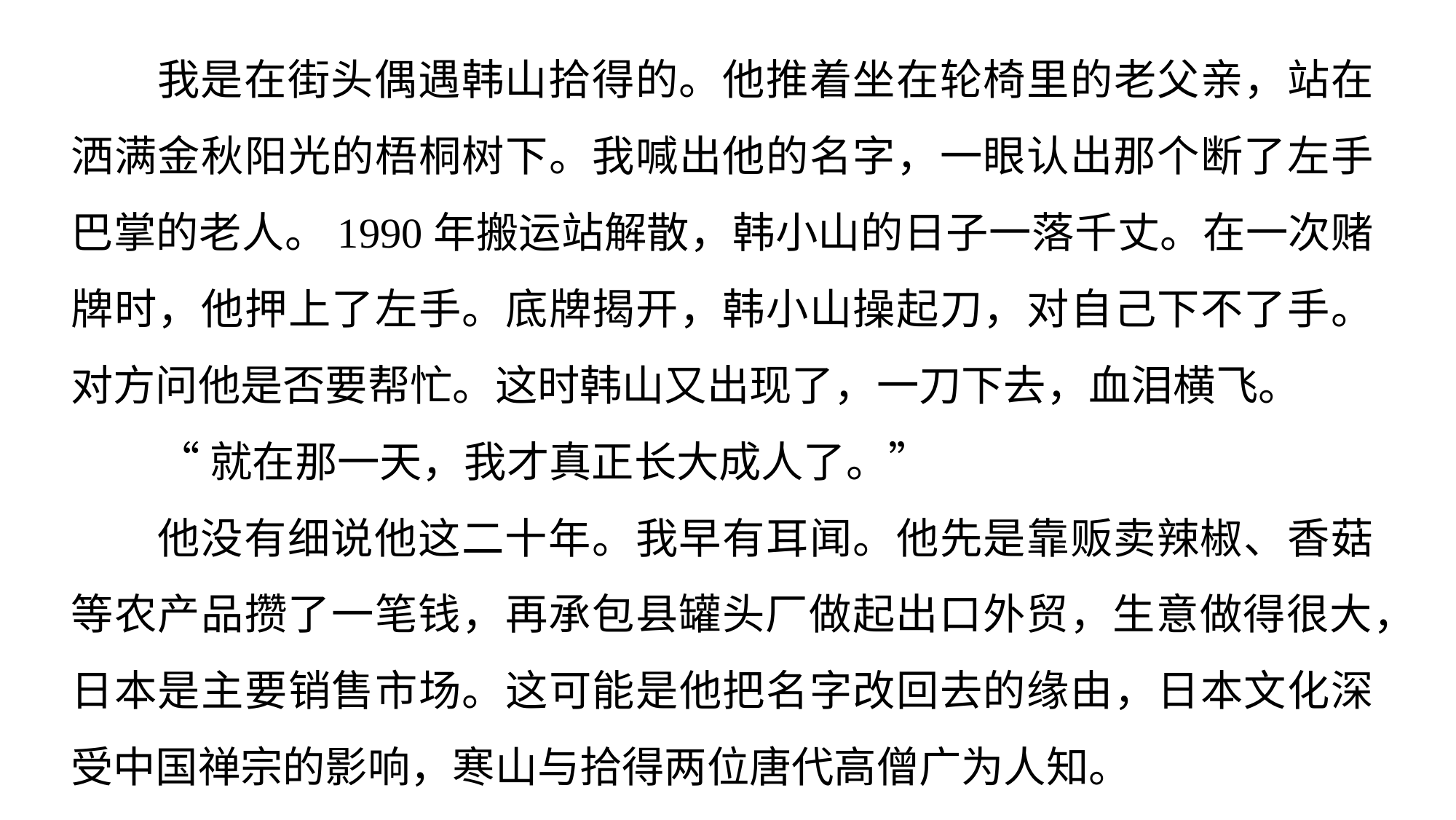

我是在街头偶遇韩山拾得的。他推着坐在轮椅里的老父亲，站在洒满金秋阳光的梧桐树下。我喊出他的名字，一眼认出那个断了左手巴掌的老人。1990年搬运站解散，韩小山的日子一落千丈。在一次赌牌时，他押上了左手。底牌揭开，韩小山操起刀，对自己下不了手。对方问他是否要帮忙。这时韩山又出现了，一刀下去，血泪横飞。
“就在那一天，我才真正长大成人了。”
他没有细说他这二十年。我早有耳闻。他先是靠贩卖辣椒、香菇等农产品攒了一笔钱，再承包县罐头厂做起出口外贸，生意做得很大，日本是主要销售市场。这可能是他把名字改回去的缘由，日本文化深受中国禅宗的影响，寒山与拾得两位唐代高僧广为人知。